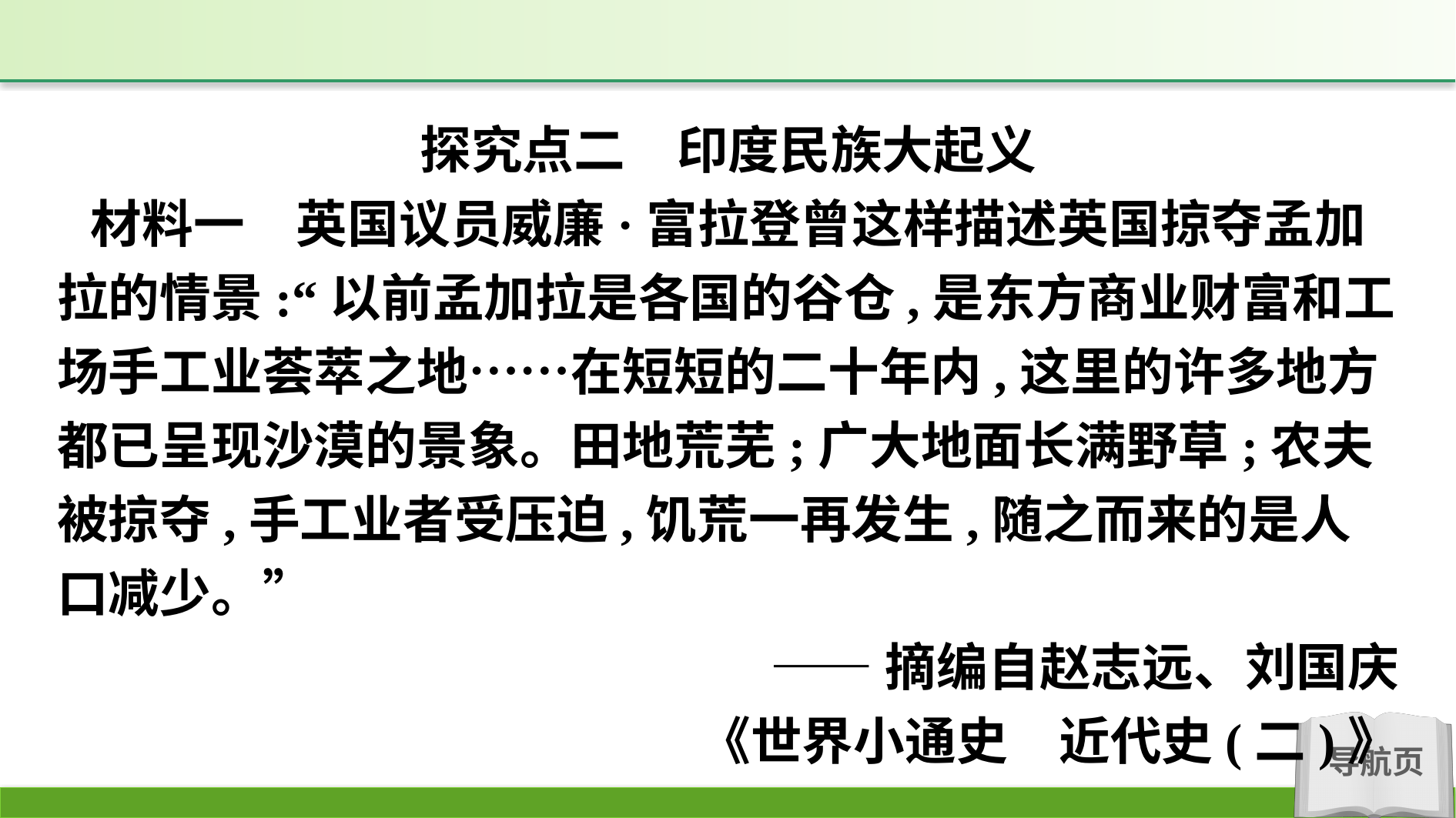

探究点二　印度民族大起义
材料一　英国议员威廉·富拉登曾这样描述英国掠夺孟加拉的情景:“以前孟加拉是各国的谷仓,是东方商业财富和工场手工业荟萃之地……在短短的二十年内,这里的许多地方都已呈现沙漠的景象。田地荒芜;广大地面长满野草;农夫被掠夺,手工业者受压迫,饥荒一再发生,随之而来的是人口减少。”
——摘编自赵志远、刘国庆
《世界小通史　近代史(二)》